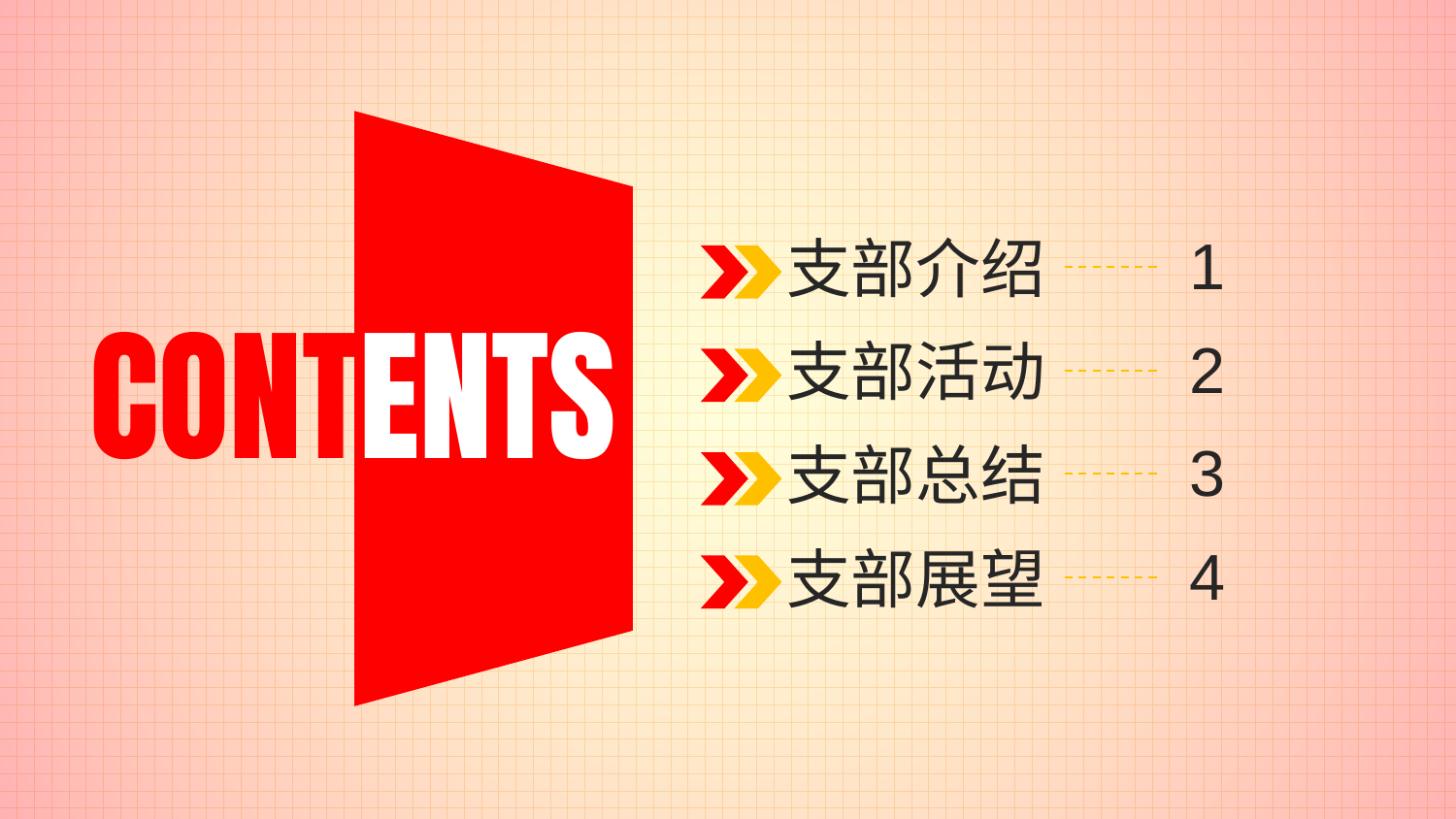

1
支部介绍

CONTENTS
2
支部活动

3
支部总结

4
支部展望